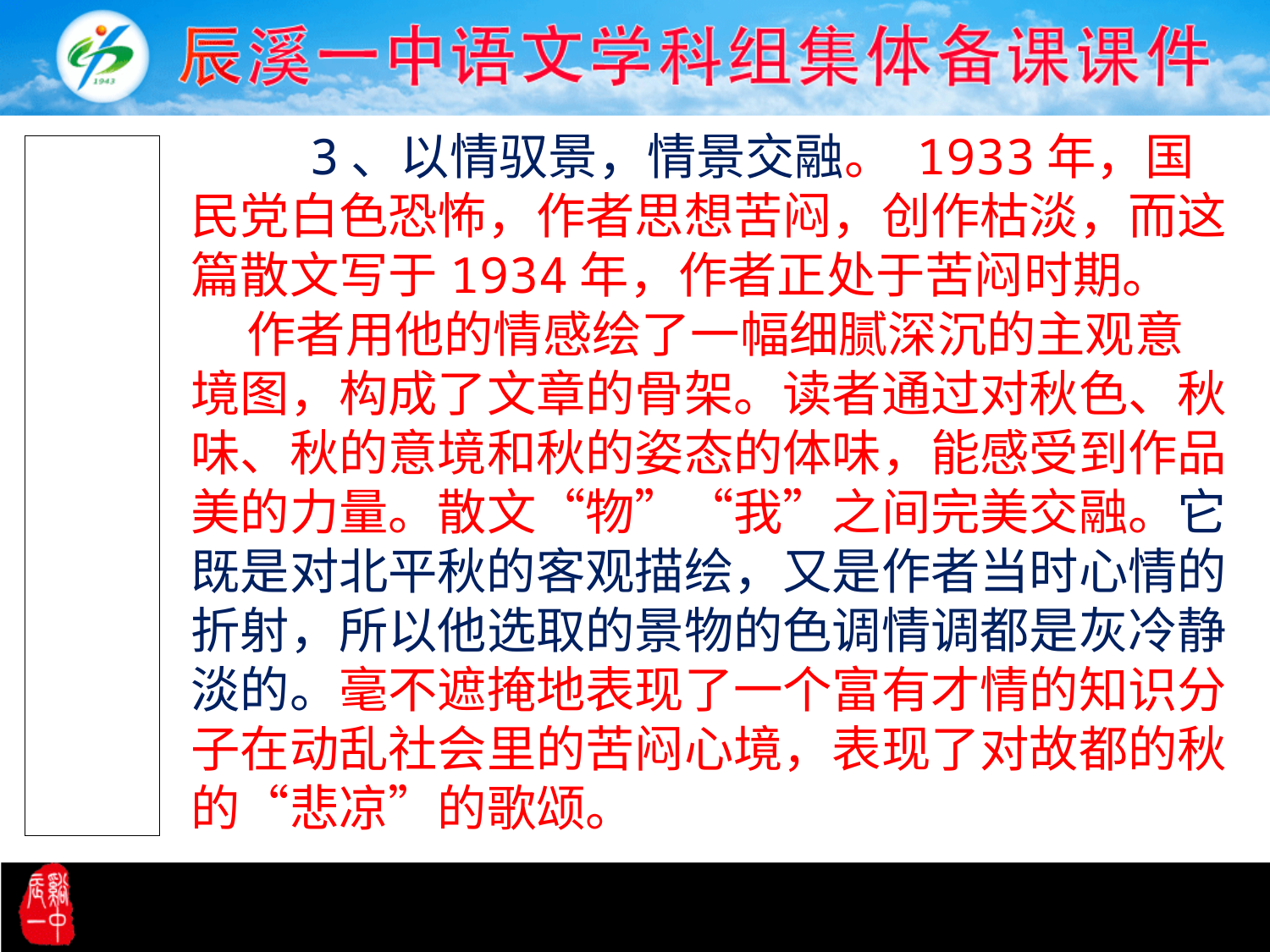

3、以情驭景，情景交融。 1933年，国民党白色恐怖，作者思想苦闷，创作枯淡，而这篇散文写于1934年，作者正处于苦闷时期。
    作者用他的情感绘了一幅细腻深沉的主观意境图，构成了文章的骨架。读者通过对秋色、秋味、秋的意境和秋的姿态的体味，能感受到作品美的力量。散文“物”“我”之间完美交融。它既是对北平秋的客观描绘，又是作者当时心情的折射，所以他选取的景物的色调情调都是灰冷静淡的。毫不遮掩地表现了一个富有才情的知识分子在动乱社会里的苦闷心境，表现了对故都的秋的“悲凉”的歌颂。